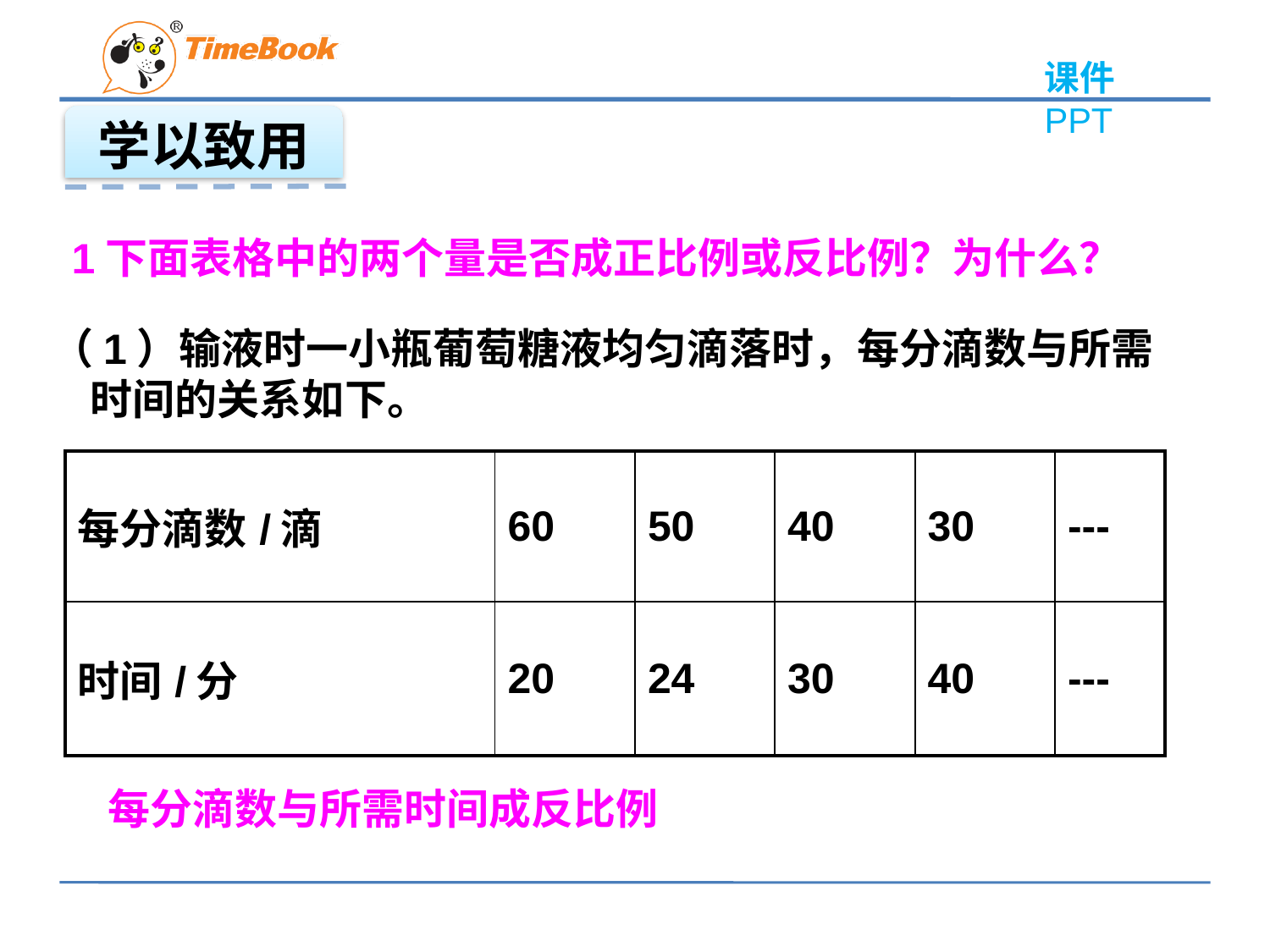

学以致用
1下面表格中的两个量是否成正比例或反比例？为什么？
（1）输液时一小瓶葡萄糖液均匀滴落时，每分滴数与所需时间的关系如下。

| 每分滴数/滴 | 60 | 50 | 40 | 30 | --- |
| --- | --- | --- | --- | --- | --- |
| 时间/分 | 20 | 24 | 30 | 40 | --- |
每分滴数与所需时间成反比例